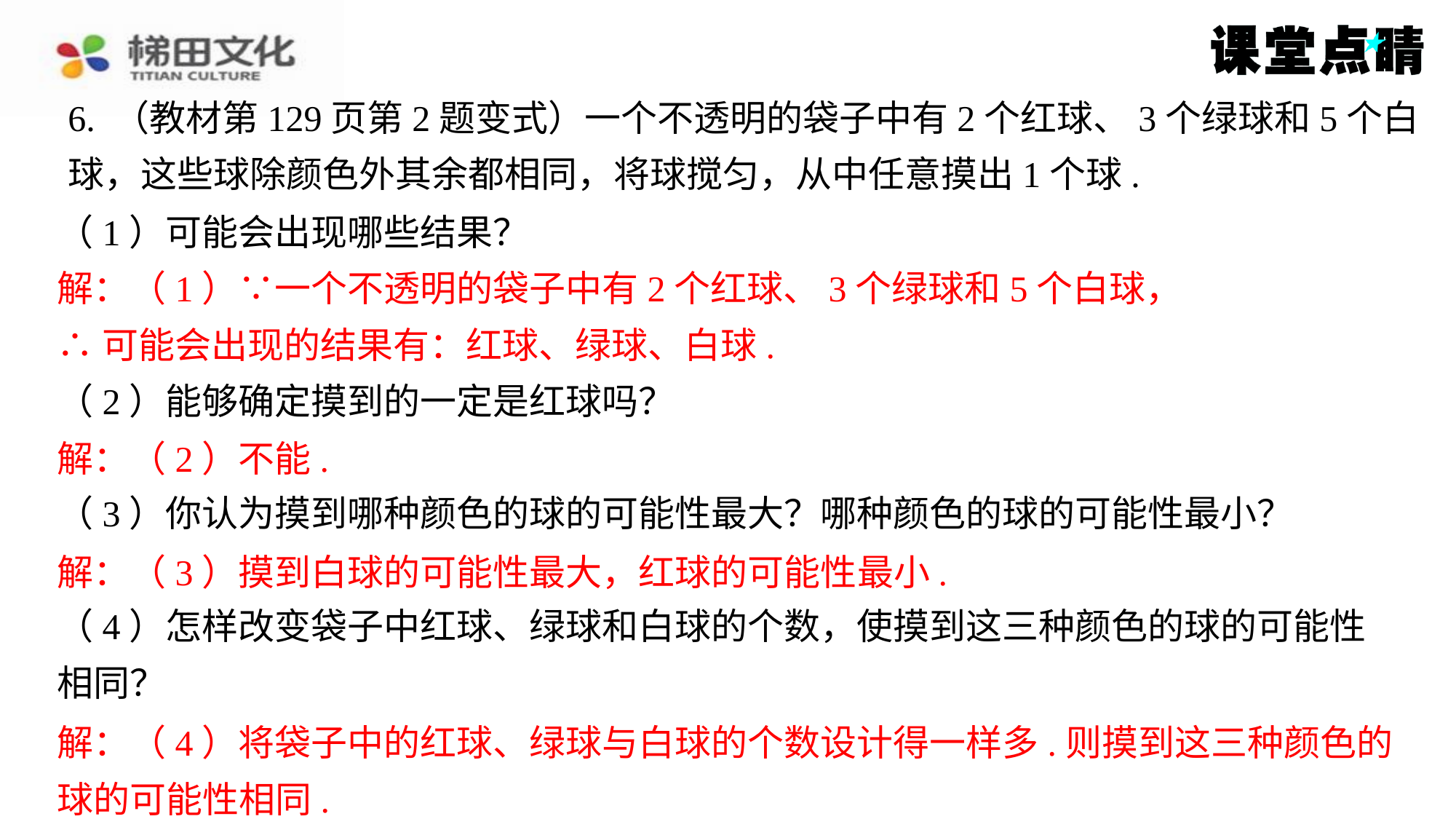

6. （教材第129页第2题变式）一个不透明的袋子中有2个红球、3个绿球和5个白
球，这些球除颜色外其余都相同，将球搅匀，从中任意摸出1个球.
（1）可能会出现哪些结果？
解：（1）∵一个不透明的袋子中有2个红球、3个绿球和5个白球，
∴可能会出现的结果有：红球、绿球、白球.
（2）能够确定摸到的一定是红球吗？
解：（2）不能.
（3）你认为摸到哪种颜色的球的可能性最大？哪种颜色的球的可能性最小？
解：（3）摸到白球的可能性最大，红球的可能性最小.
（4）怎样改变袋子中红球、绿球和白球的个数，使摸到这三种颜色的球的可能性
相同？
解：（4）将袋子中的红球、绿球与白球的个数设计得一样多.则摸到这三种颜色的
球的可能性相同.
解：（1）∵一个不透明的袋子中有2个红球、3个绿球和5个白球，
∴可能会出现的结果有：红球、绿球、白球.
解：（2）不能.
解：（3）摸到白球的可能性最大，红球的可能性最小.
解：（4）将袋子中的红球、绿球与白球的个数设计得一样多.则摸到这三种颜色的
球的可能性相同.